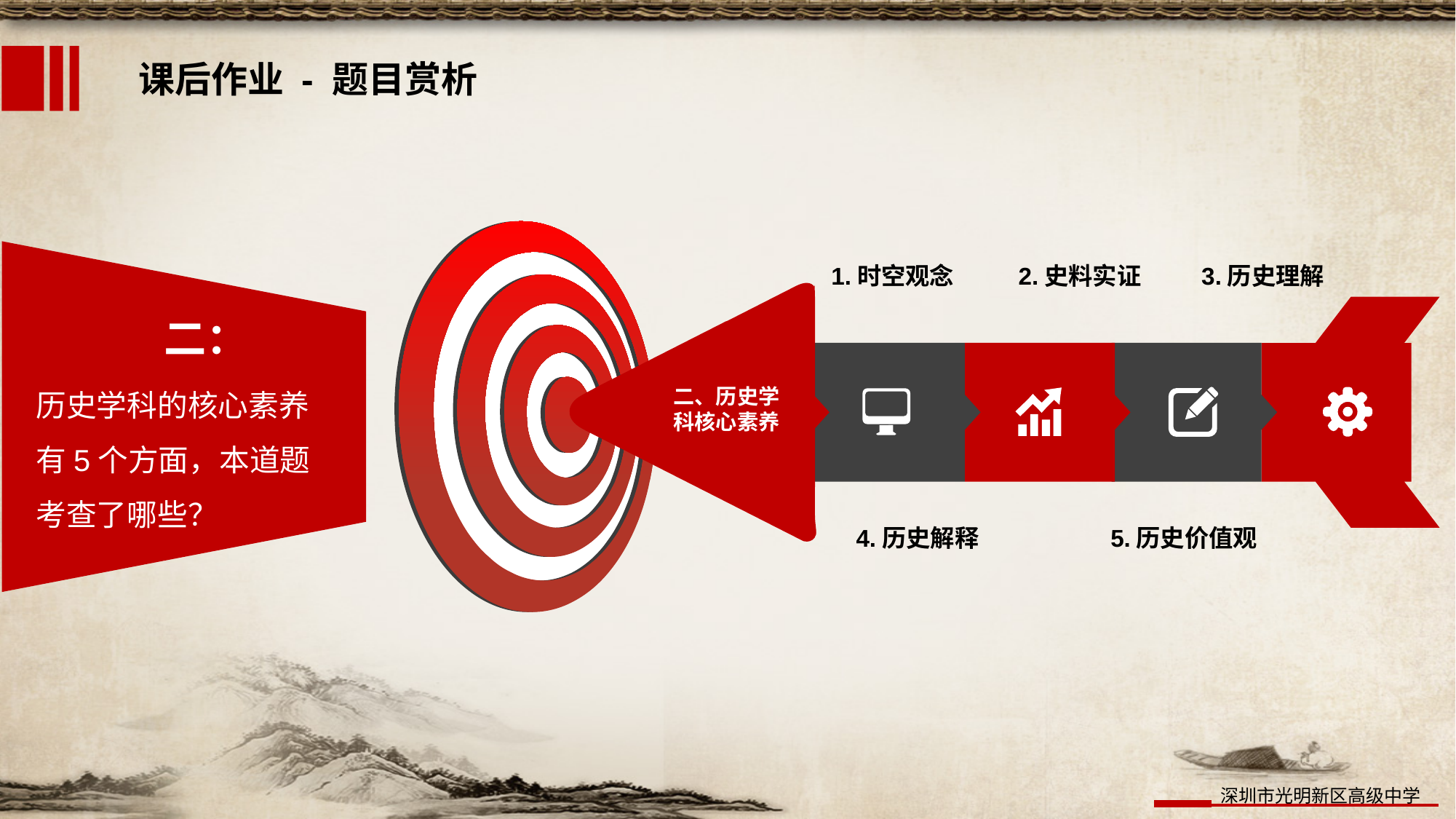

课后作业 - 题目赏析

1.时空观念
2.史料实证
3.历史理解
二、历史学科核心素养
4.历史解释
5.历史价值观

二：
历史学科的核心素养有5个方面，本道题考查了哪些？